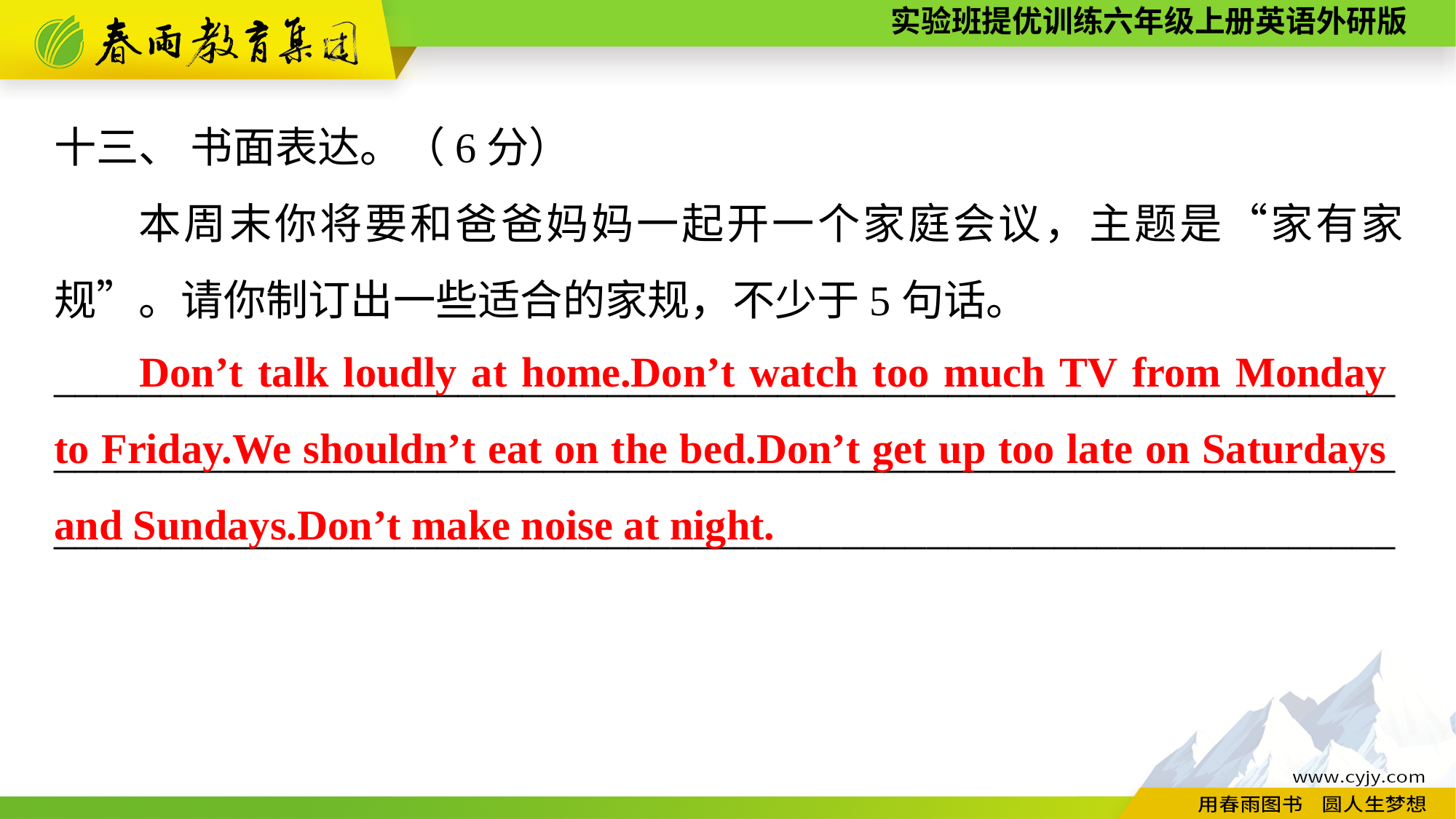

十三、 书面表达。（6分）
本周末你将要和爸爸妈妈一起开一个家庭会议，主题是“家有家规”。请你制订出一些适合的家规，不少于5句话。
______________________________________________________________________________________________________________________________
_______________________________________________________________
Don’t talk loudly at home.Don’t watch too much TV from Monday to Friday.We shouldn’t eat on the bed.Don’t get up too late on Saturdays and Sundays.Don’t make noise at night.